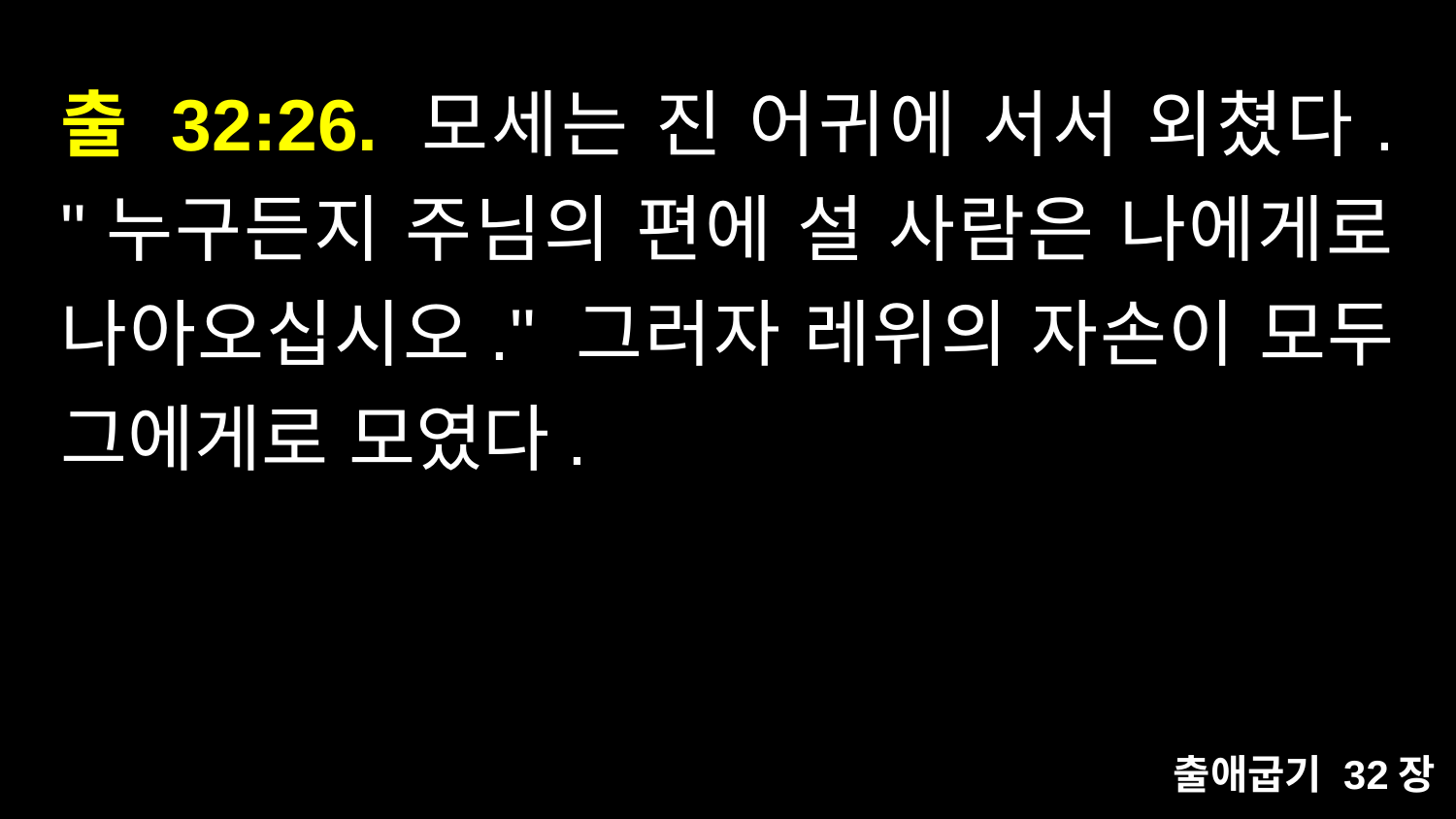

# 출 32:26. 모세는 진 어귀에 서서 외쳤다. "누구든지 주님의 편에 설 사람은 나에게로 나아오십시오." 그러자 레위의 자손이 모두 그에게로 모였다.
출애굽기 32장